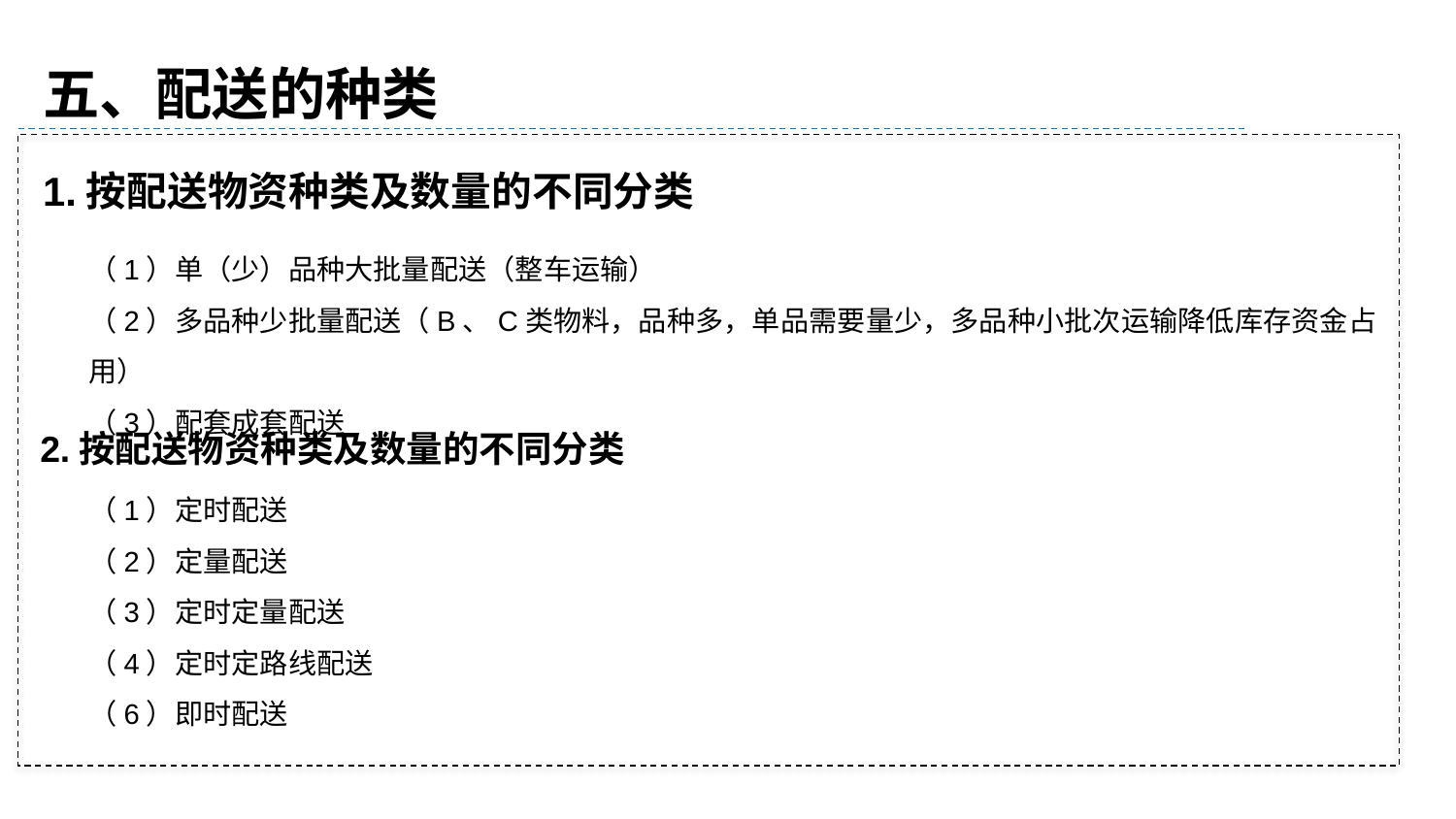

五、配送的种类

1.按配送物资种类及数量的不同分类
（1）单（少）品种大批量配送（整车运输）
（2）多品种少批量配送（B、C类物料，品种多，单品需要量少，多品种小批次运输降低库存资金占用）
（3）配套成套配送
2.按配送物资种类及数量的不同分类
（1）定时配送
（2）定量配送
（3）定时定量配送
（4）定时定路线配送
（6）即时配送